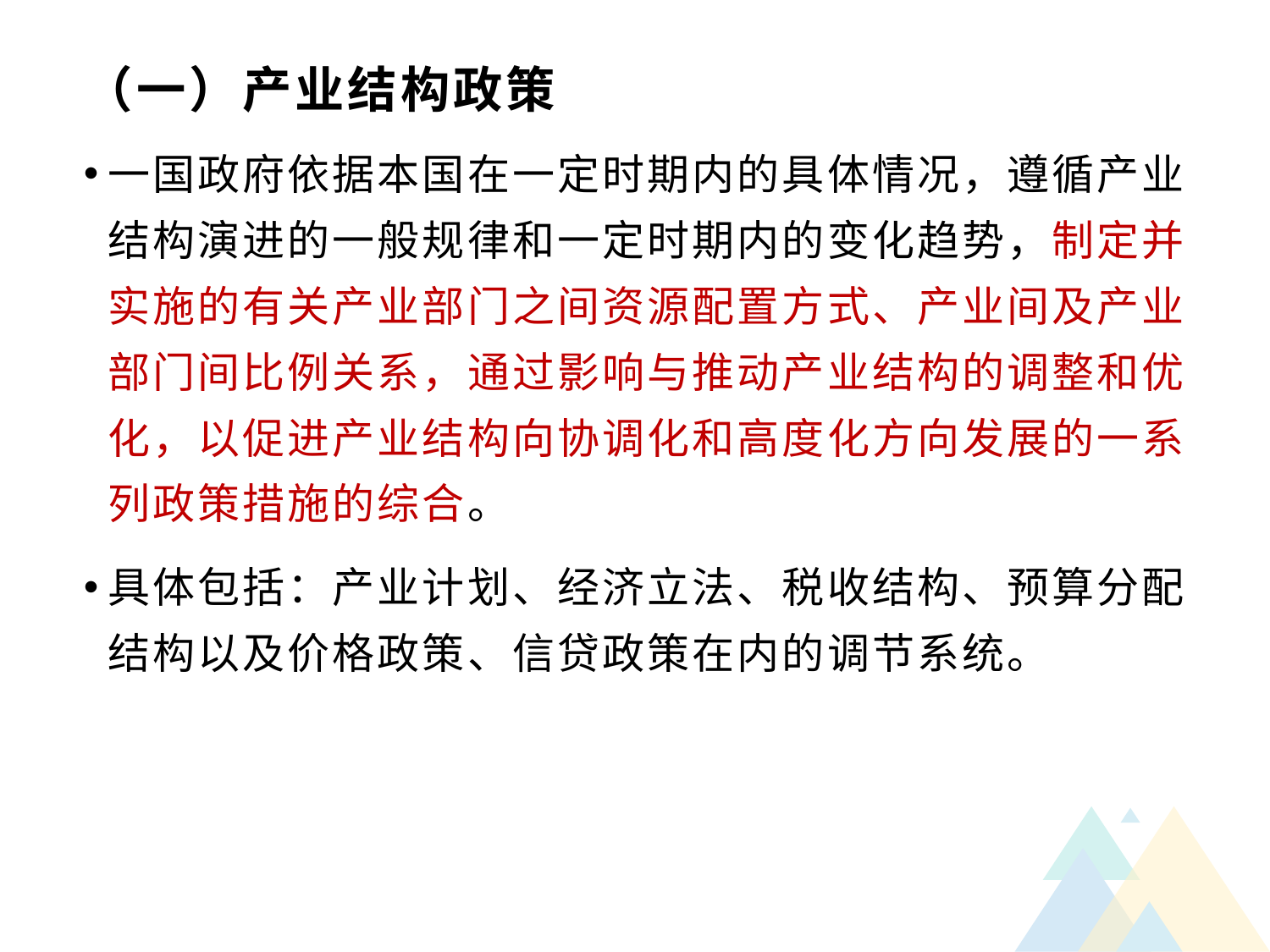

# （一）产业结构政策
一国政府依据本国在一定时期内的具体情况，遵循产业结构演进的一般规律和一定时期内的变化趋势，制定并实施的有关产业部门之间资源配置方式、产业间及产业部门间比例关系，通过影响与推动产业结构的调整和优化，以促进产业结构向协调化和高度化方向发展的一系列政策措施的综合。
具体包括：产业计划、经济立法、税收结构、预算分配结构以及价格政策、信贷政策在内的调节系统。